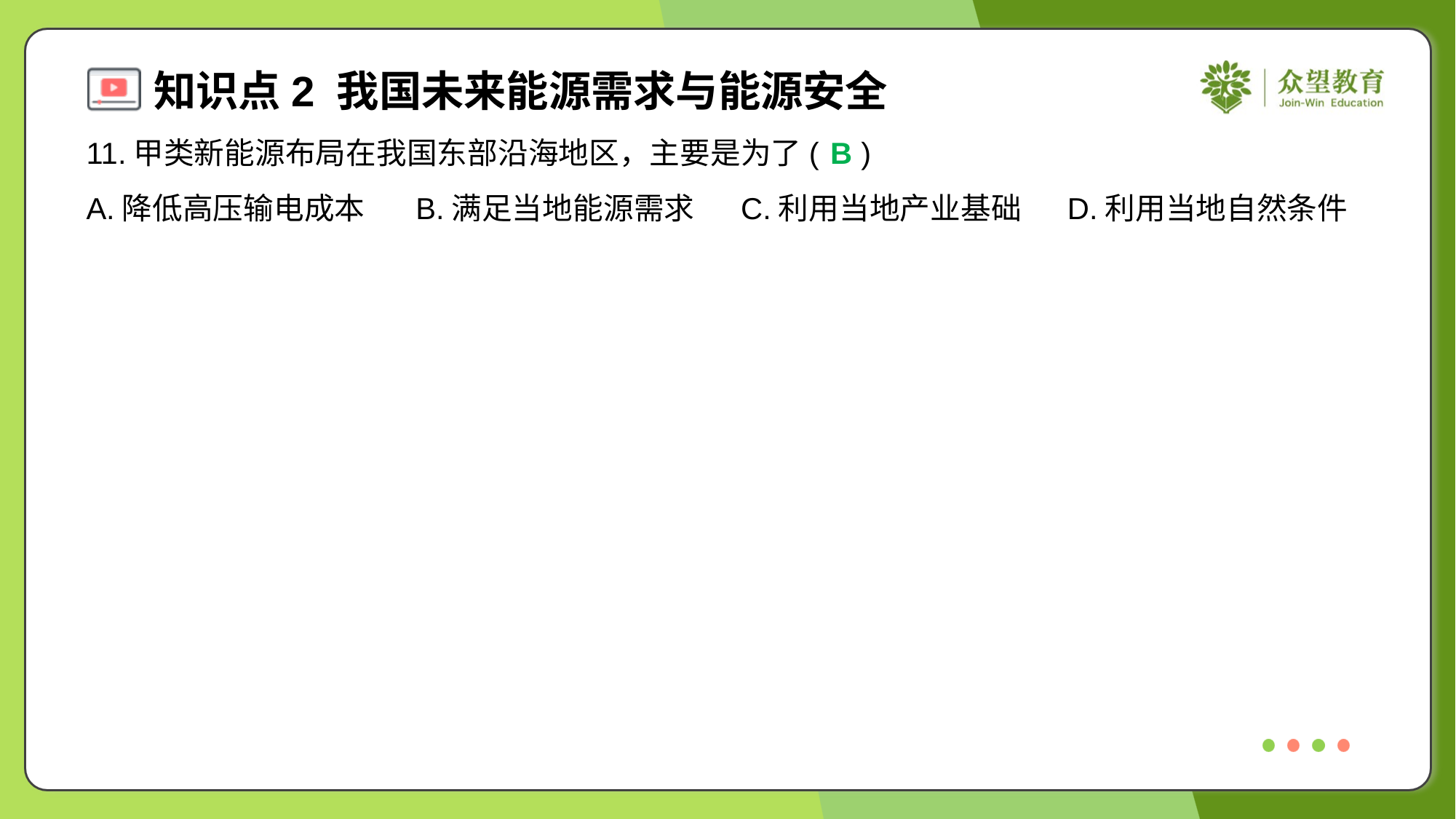

11.甲类新能源布局在我国东部沿海地区，主要是为了(     )
B
A.降低高压输电成本	B.满足当地能源需求	C.利用当地产业基础	D.利用当地自然条件